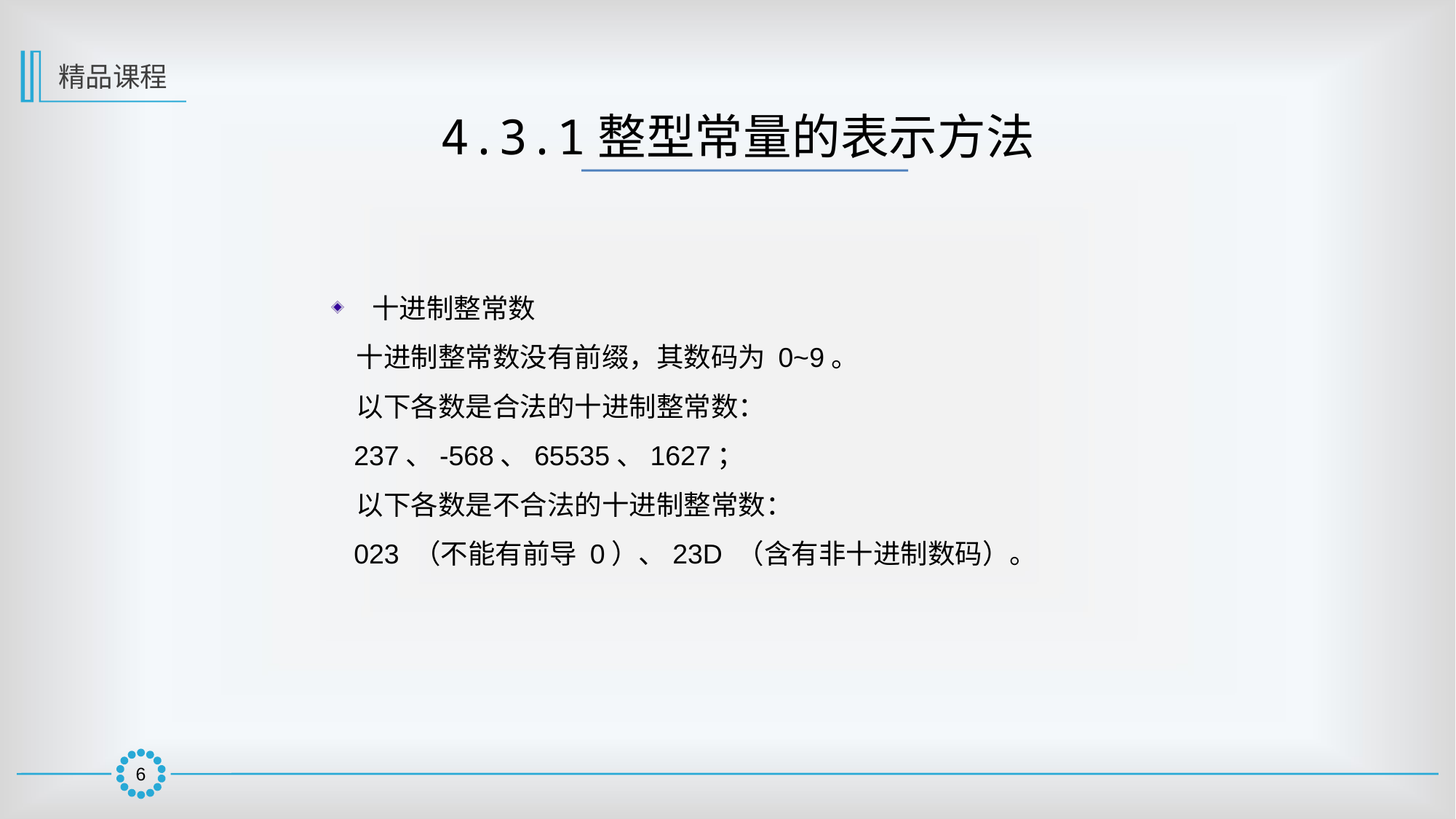

精品课程
4.3.1整型常量的表示方法

十进制整常数
   十进制整常数没有前缀，其数码为 0~9。
   以下各数是合法的十进制整常数：
   237、-568、65535、1627；
   以下各数是不合法的十进制整常数：
   023 （不能有前导 0）、23D （含有非十进制数码）。

6